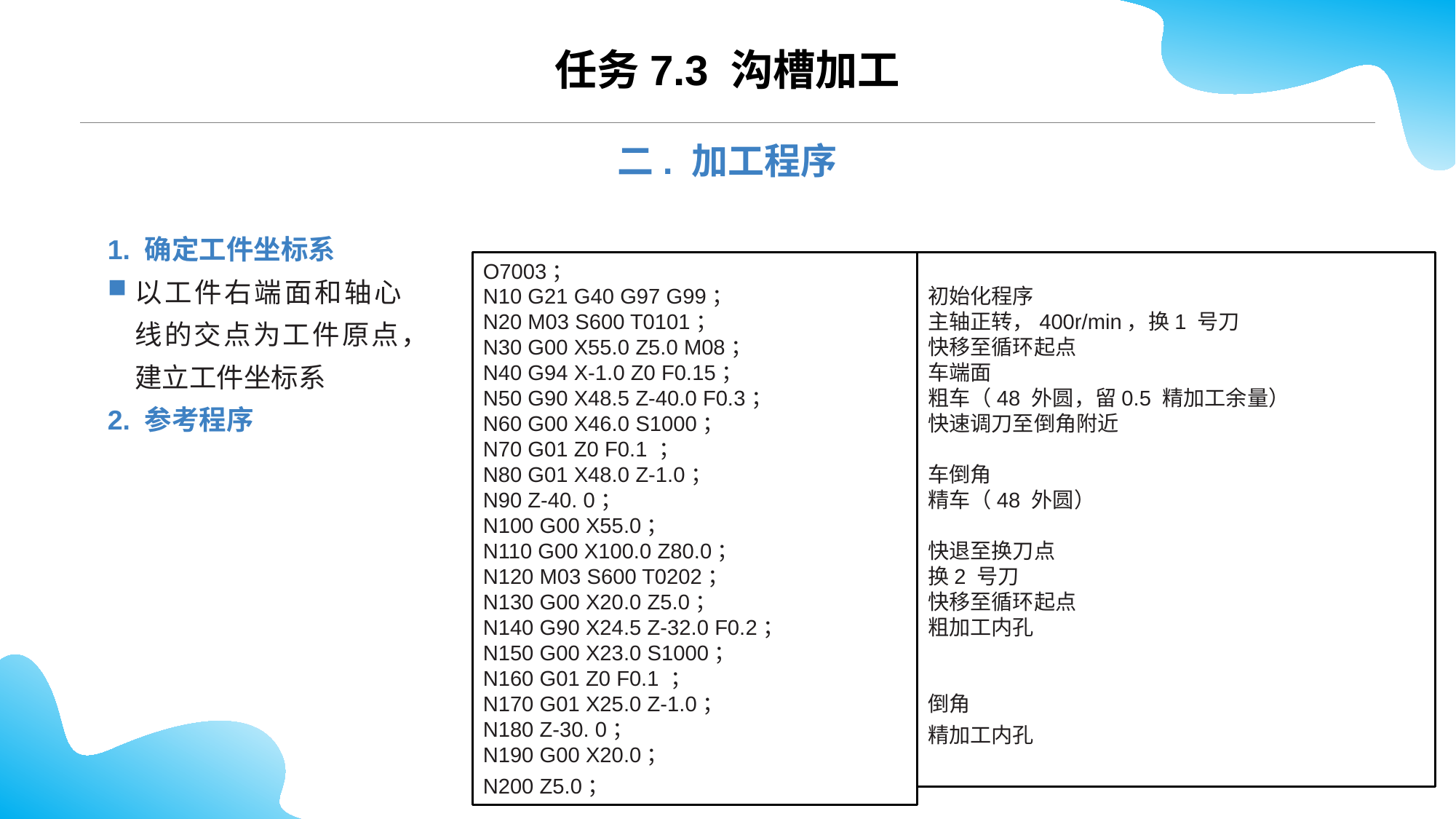

CONTENTS
任务7.3 沟槽加工
二. 加工程序
1. 确定工件坐标系
以工件右端面和轴心线的交点为工件原点，建立工件坐标系
2. 参考程序
O7003；
N10 G21 G40 G97 G99；
N20 M03 S600 T0101；
N30 G00 X55.0 Z5.0 M08；
N40 G94 X-1.0 Z0 F0.15；
N50 G90 X48.5 Z-40.0 F0.3；
N60 G00 X46.0 S1000；
N70 G01 Z0 F0.1 ；
N80 G01 X48.0 Z-1.0；
N90 Z-40. 0；
N100 G00 X55.0；
N110 G00 X100.0 Z80.0；
N120 M03 S600 T0202；
N130 G00 X20.0 Z5.0；
N140 G90 X24.5 Z-32.0 F0.2；
N150 G00 X23.0 S1000；
N160 G01 Z0 F0.1 ；
N170 G01 X25.0 Z-1.0；
N180 Z-30. 0；
N190 G00 X20.0；
N200 Z5.0；

初始化程序
主轴正转，400r/min，换1 号刀
快移至循环起点
车端面
粗车（48 外圆，留0.5 精加工余量）
快速调刀至倒角附近

车倒角
精车（48 外圆）

快退至换刀点
换2 号刀
快移至循环起点
粗加工内孔

倒角
精加工内孔